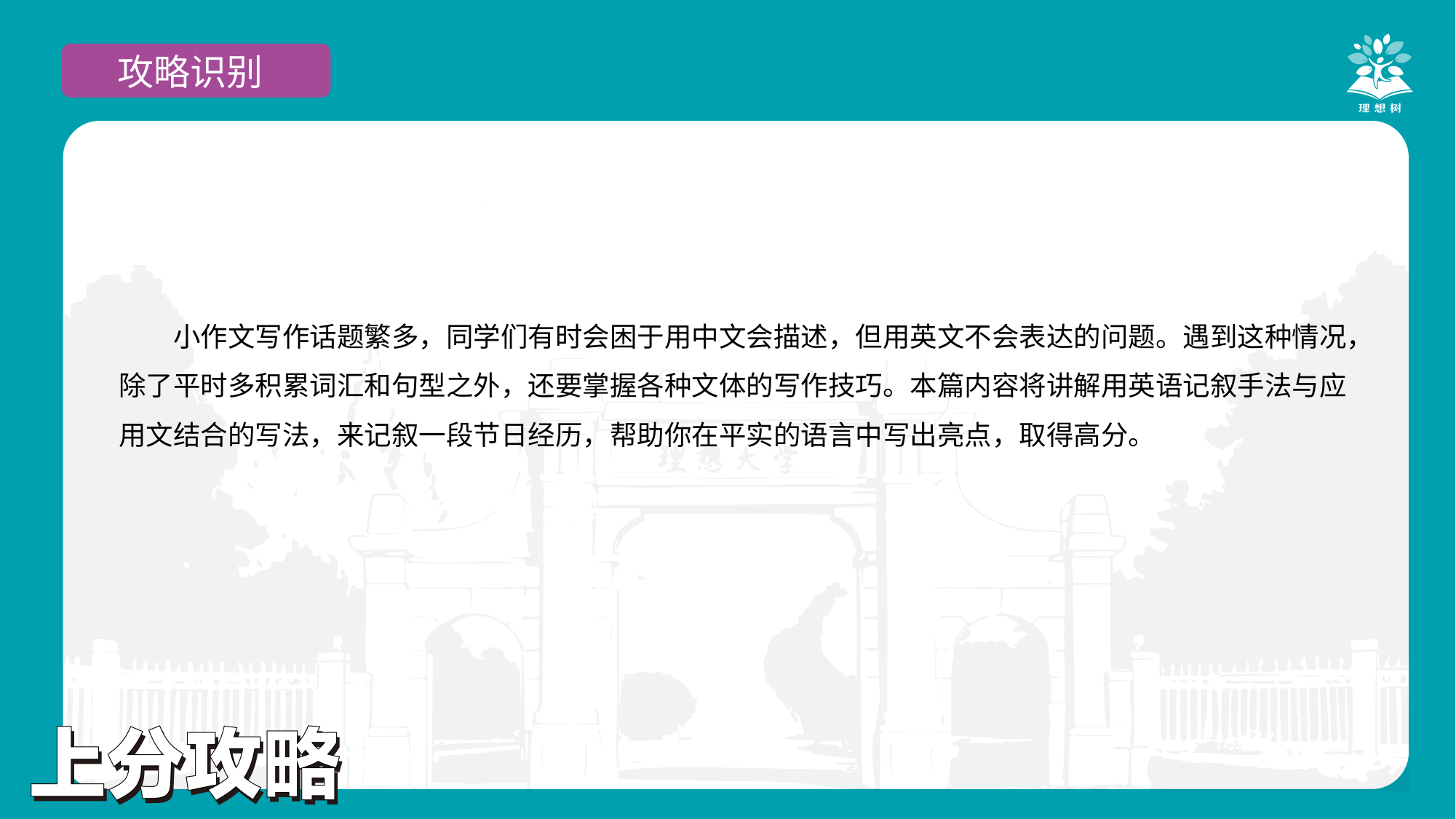

攻略识别
小作文写作话题繁多，同学们有时会困于用中文会描述，但用英文不会表达的问题。遇到这种情况，除了平时多积累词汇和句型之外，还要掌握各种文体的写作技巧。本篇内容将讲解用英语记叙手法与应用文结合的写法，来记叙一段节日经历，帮助你在平实的语言中写出亮点，取得高分。